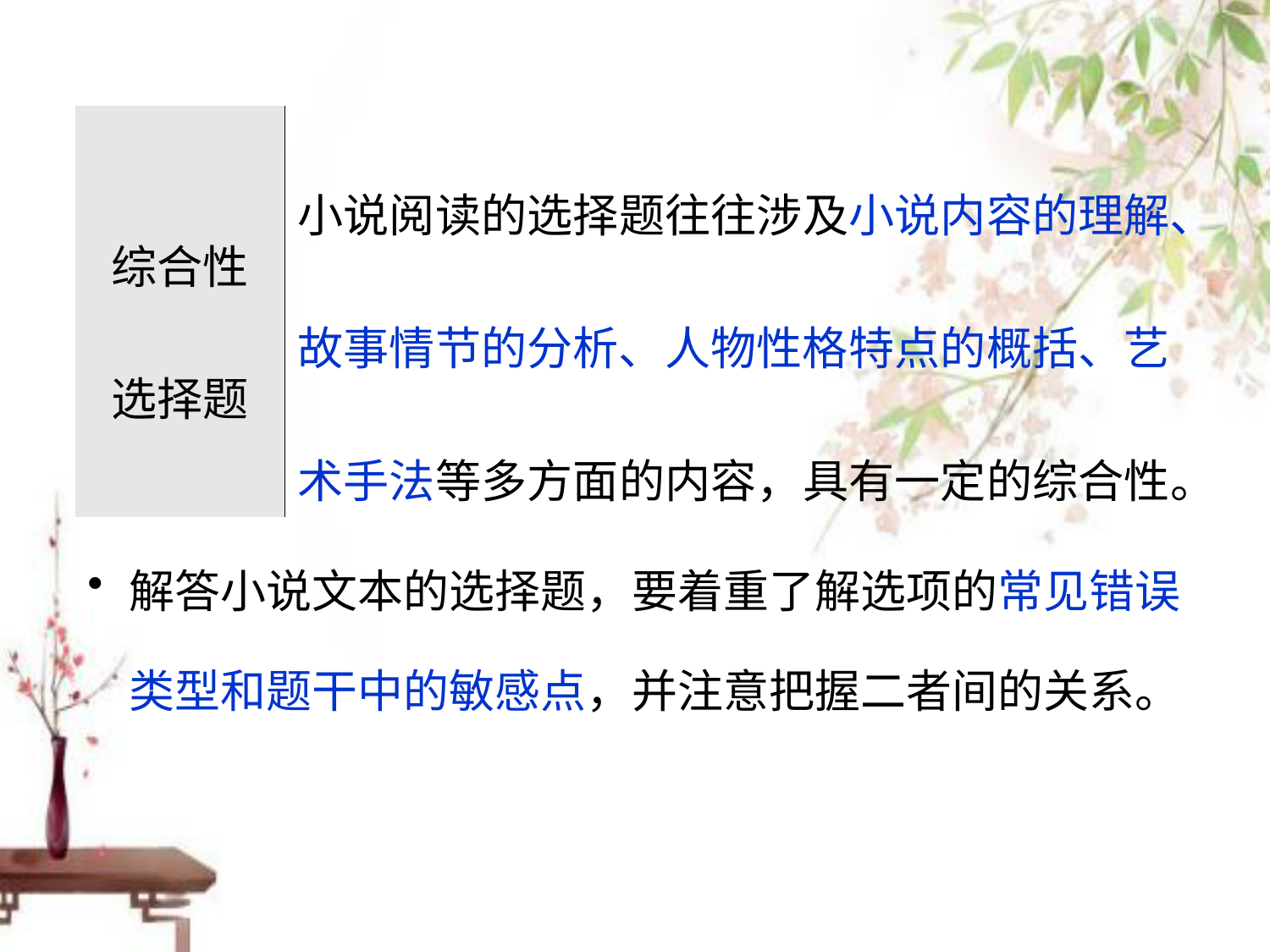

| 综合性 选择题 | 小说阅读的选择题往往涉及小说内容的理解、故事情节的分析、人物性格特点的概括、艺术手法等多方面的内容，具有一定的综合性。 |
| --- | --- |
解答小说文本的选择题，要着重了解选项的常见错误类型和题干中的敏感点，并注意把握二者间的关系。